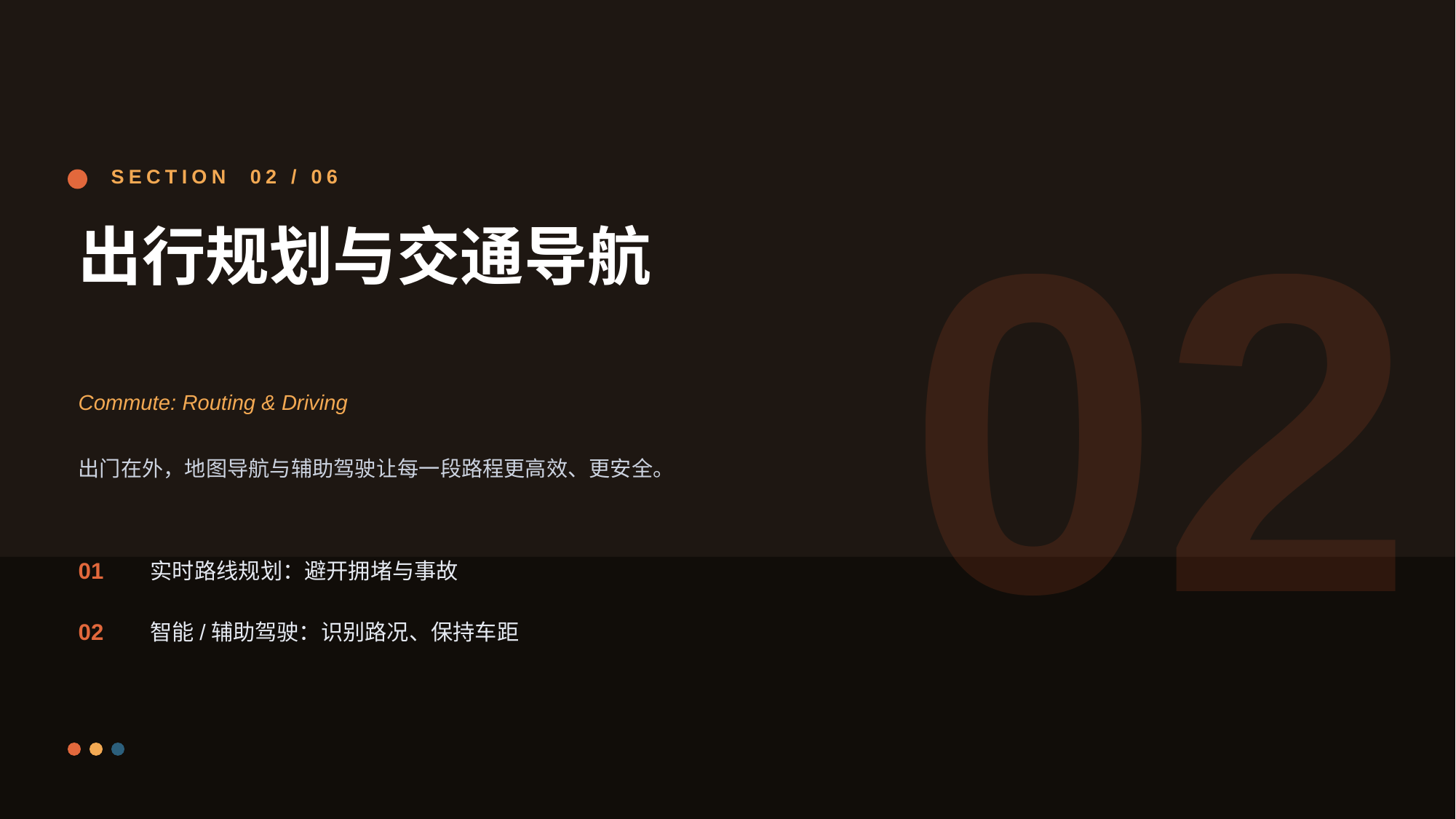

02
SECTION  02 / 06

出行规划与交通导航
Commute: Routing & Driving
出门在外，地图导航与辅助驾驶让每一段路程更高效、更安全。
01
实时路线规划：避开拥堵与事故

02
智能/辅助驾驶：识别路况、保持车距